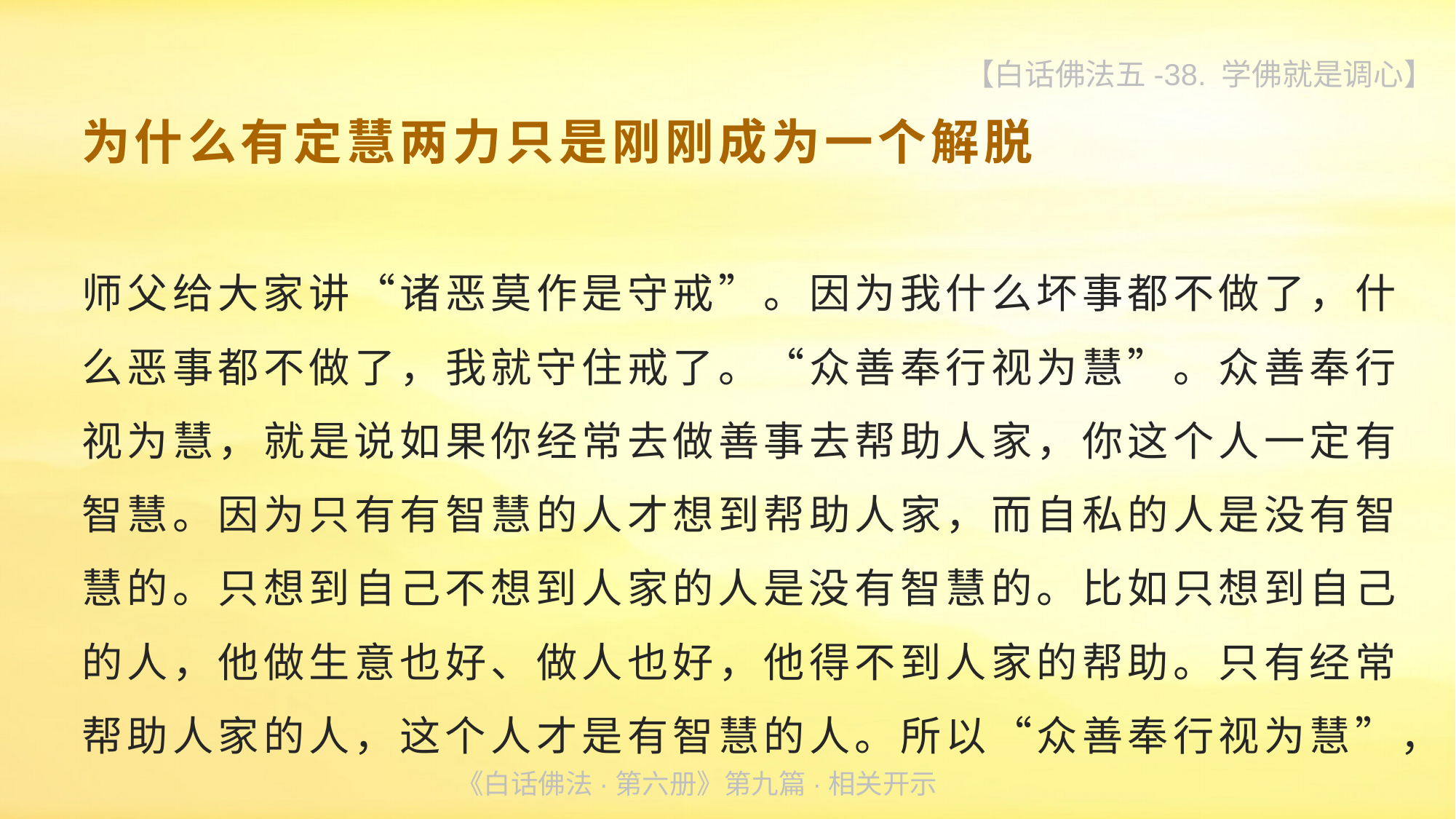

【白话佛法五-38. 学佛就是调心】
为什么有定慧两力只是刚刚成为一个解脱

师父给大家讲“诸恶莫作是守戒”。因为我什么坏事都不做了，什么恶事都不做了，我就守住戒了。“众善奉行视为慧”。众善奉行视为慧，就是说如果你经常去做善事去帮助人家，你这个人一定有智慧。因为只有有智慧的人才想到帮助人家，而自私的人是没有智慧的。只想到自己不想到人家的人是没有智慧的。比如只想到自己的人，他做生意也好、做人也好，他得不到人家的帮助。只有经常帮助人家的人，这个人才是有智慧的人。所以“众善奉行视为慧”，
《白话佛法·第六册》第九篇·相关开示